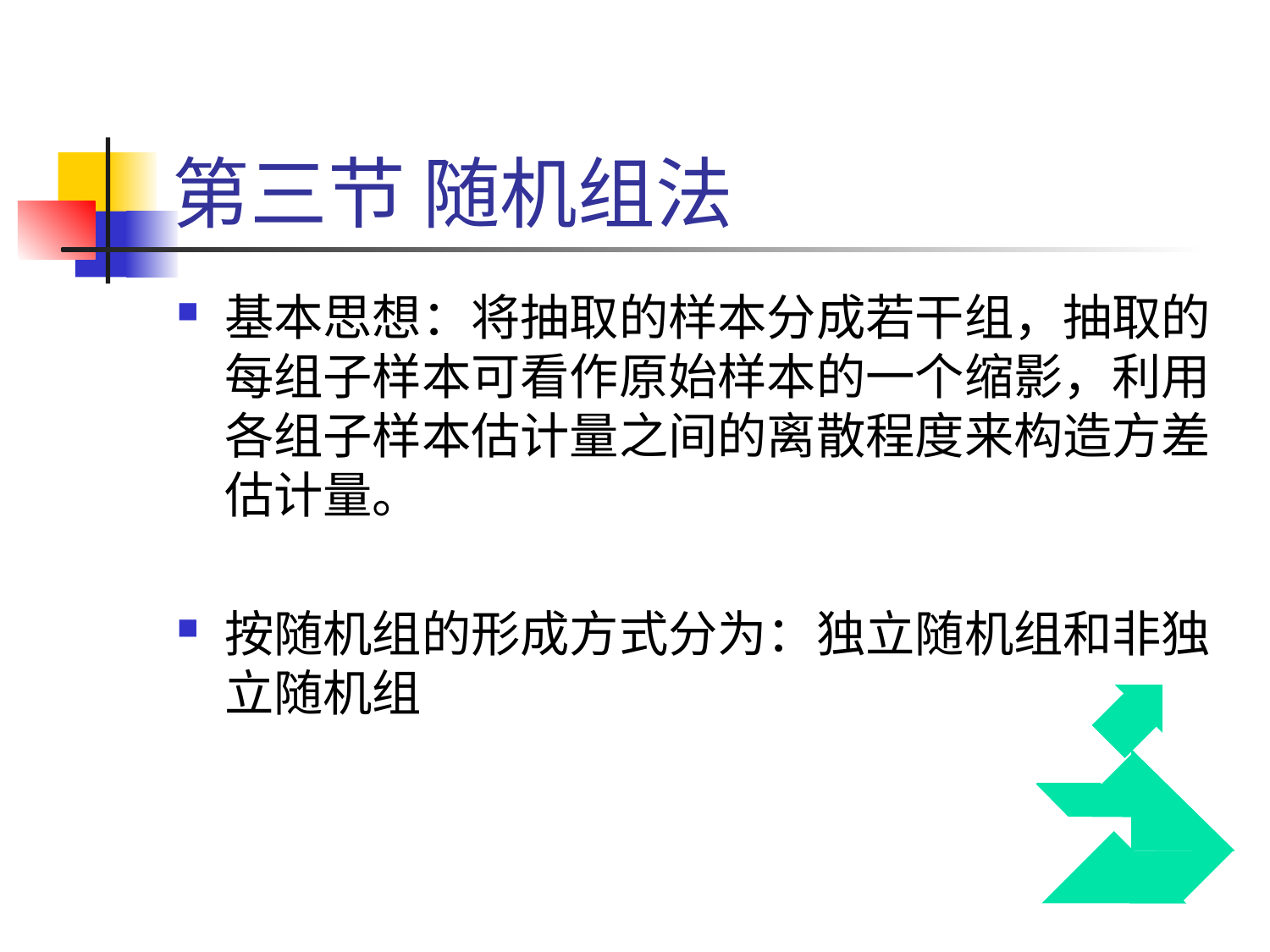

# 第三节 随机组法
基本思想：将抽取的样本分成若干组，抽取的每组子样本可看作原始样本的一个缩影，利用各组子样本估计量之间的离散程度来构造方差估计量。

按随机组的形成方式分为：独立随机组和非独立随机组